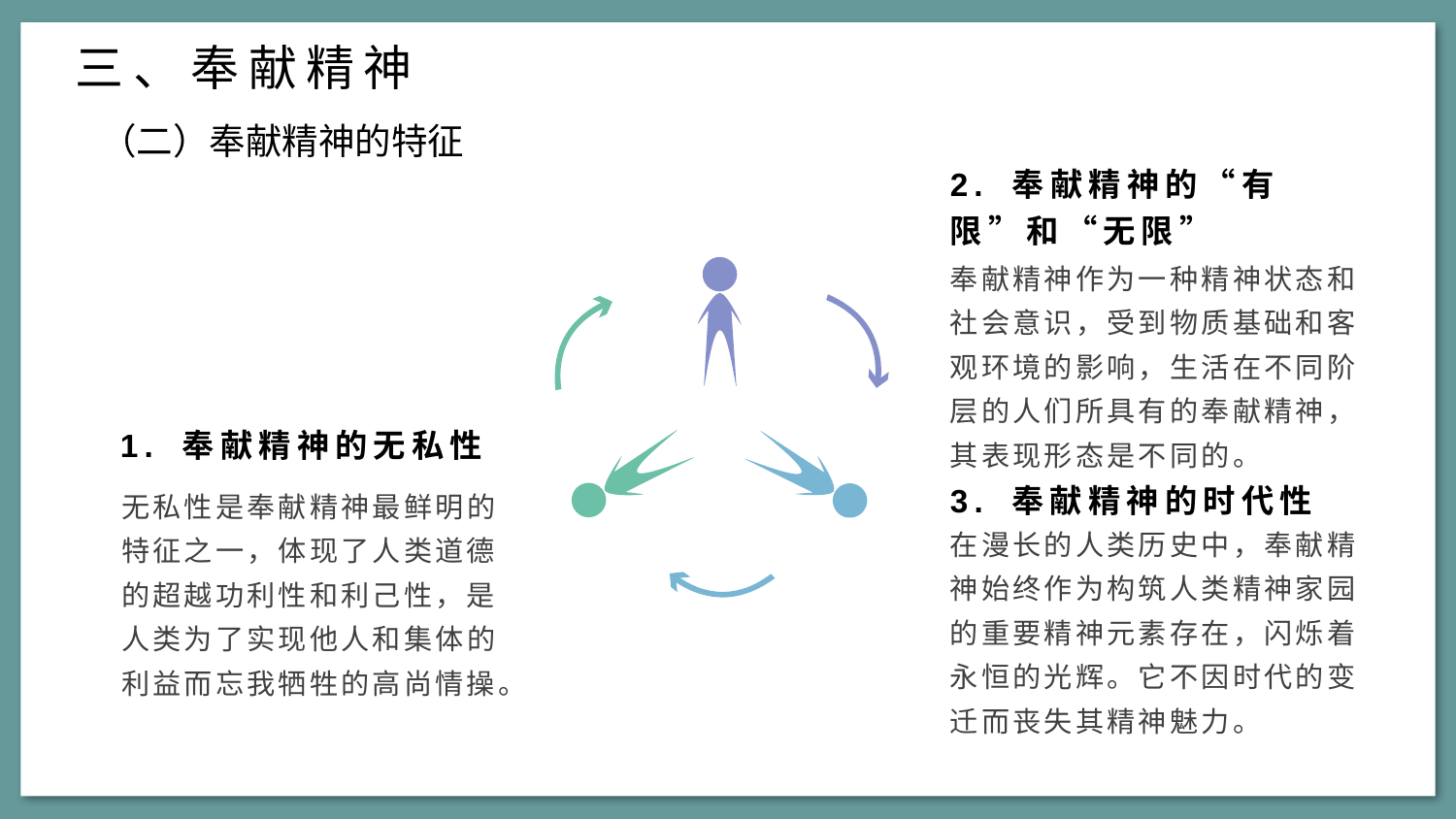

三、奉献精神
（二）奉献精神的特征
2. 奉献精神的“有限”和“无限”
奉献精神作为一种精神状态和社会意识，受到物质基础和客观环境的影响，生活在不同阶层的人们所具有的奉献精神，其表现形态是不同的。

1. 奉献精神的无私性

3. 奉献精神的时代性
无私性是奉献精神最鲜明的特征之一，体现了人类道德的超越功利性和利己性，是人类为了实现他人和集体的利益而忘我牺牲的高尚情操。

在漫长的人类历史中，奉献精神始终作为构筑人类精神家园的重要精神元素存在，闪烁着永恒的光辉。它不因时代的变迁而丧失其精神魅力。